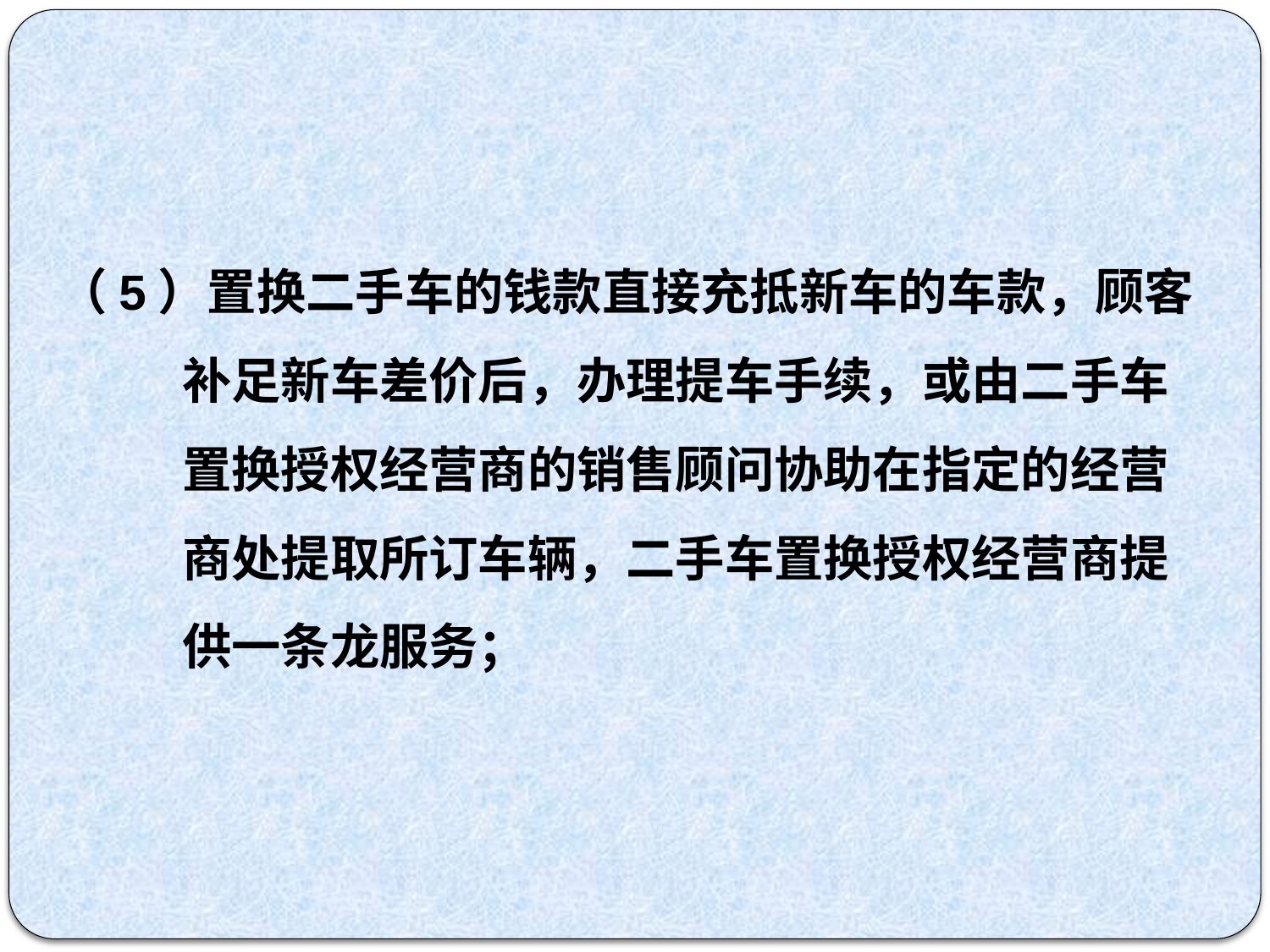

（5）置换二手车的钱款直接充抵新车的车款，顾客补足新车差价后，办理提车手续，或由二手车置换授权经营商的销售顾问协助在指定的经营商处提取所订车辆，二手车置换授权经营商提供一条龙服务；